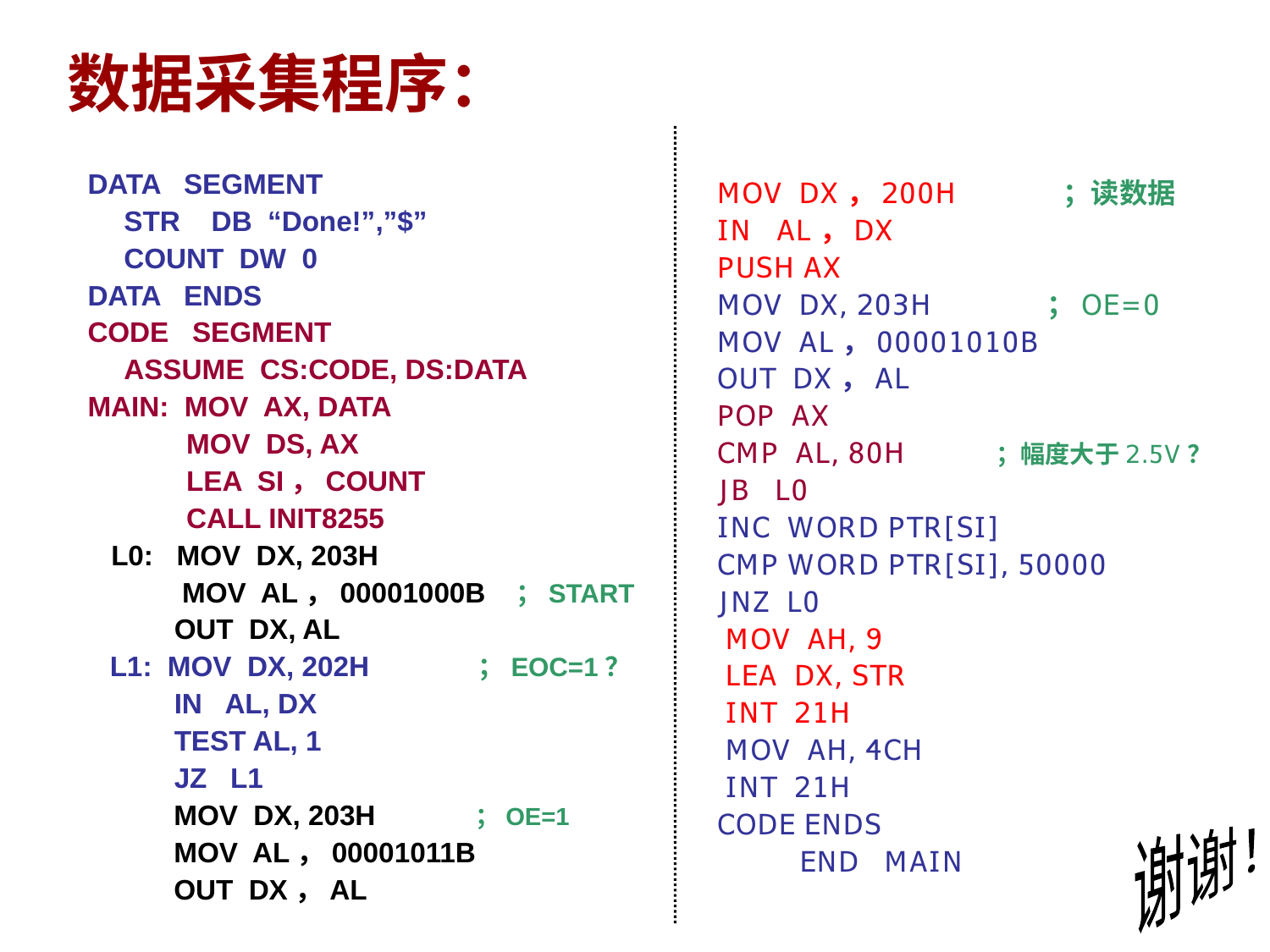

# 数据采集程序：

DATA   SEGMENT
STR    DB  “Done!”,”$”
COUNT  DW  0
DATA   ENDS
CODE   SEGMENT
ASSUME  CS:CODE, DS:DATA
MAIN:  MOV  AX, DATA
MOV  DS, AX
LEA  SI，COUNT
CALL INIT8255
   L0:   MOV  DX, 203H
 MOV  AL，00001000B   ；START
OUT  DX, AL
   L1:  MOV  DX, 202H             ；EOC=1？
IN   AL, DX
TEST AL, 1
JZ   L1
MOV  DX, 203H             ；OE=1
MOV  AL，00001011B
OUT  DX，AL
MOV  DX，200H            ；读数据
IN   AL，DX
PUSH AX
MOV  DX, 203H             ；OE=0
MOV  AL，00001010B
OUT  DX，AL
POP  AX
CMP  AL, 80H          ；幅度大于2.5V？
JB   L0
INC  WORD PTR[SI]
CMP WORD PTR[SI], 50000
JNZ  L0
 MOV  AH, 9
 LEA  DX, STR
 INT  21H
 MOV  AH, 4CH
 INT  21H
CODE ENDS
          END   MAIN
谢谢！